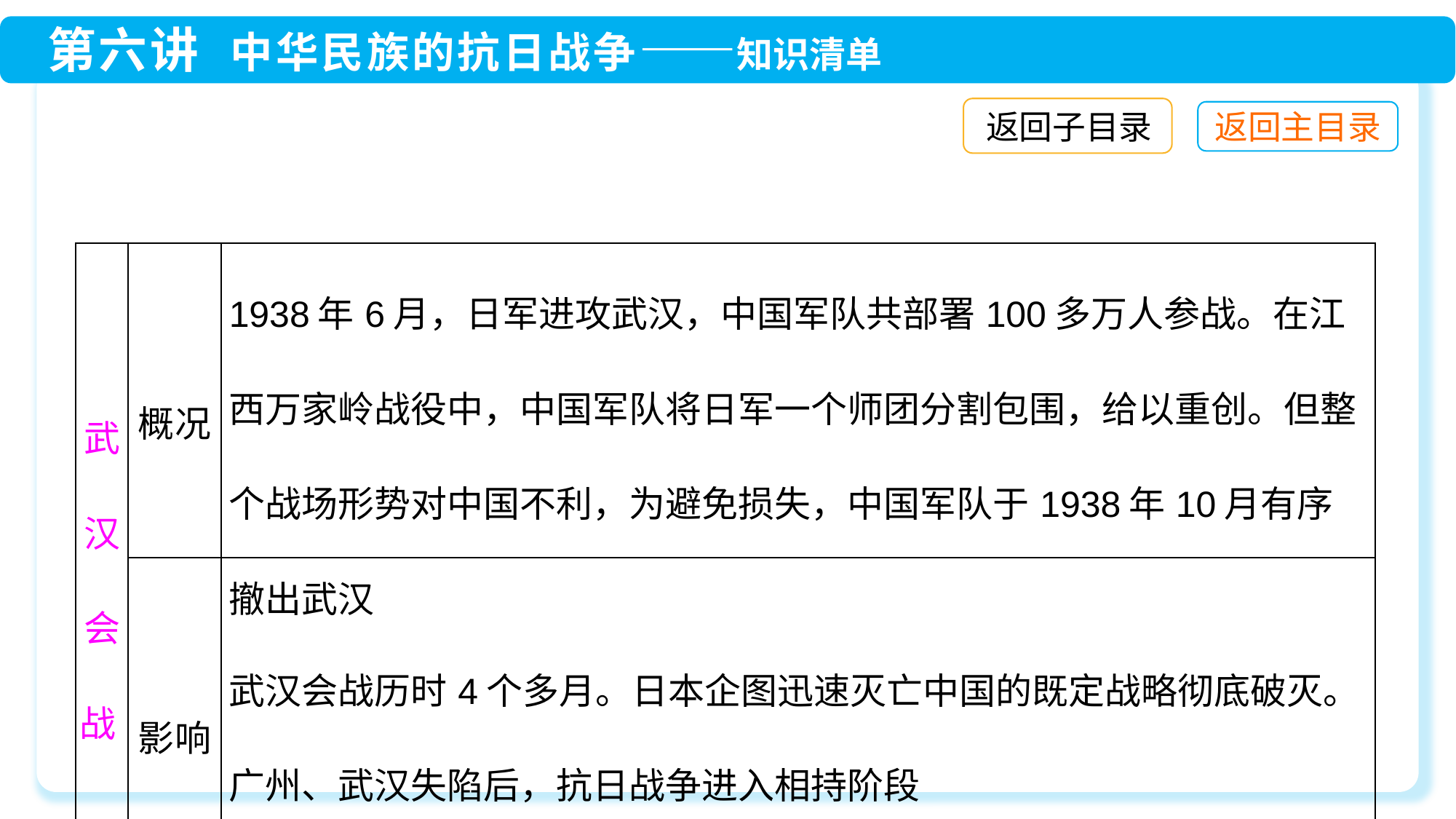

返回子目录
| 武汉会战 | 概况 | 1938年6月，日军进攻武汉，中国军队共部署100多万人参战。在江西万家岭战役中，中国军队将日军一个师团分割包围，给以重创。但整个战场形势对中国不利，为避免损失，中国军队于1938年10月有序撤出武汉 |
| --- | --- | --- |
|  | 影响 | 武汉会战历时4个多月。日本企图迅速灭亡中国的既定战略彻底破灭。广州、武汉失陷后，抗日战争进入相持阶段 |